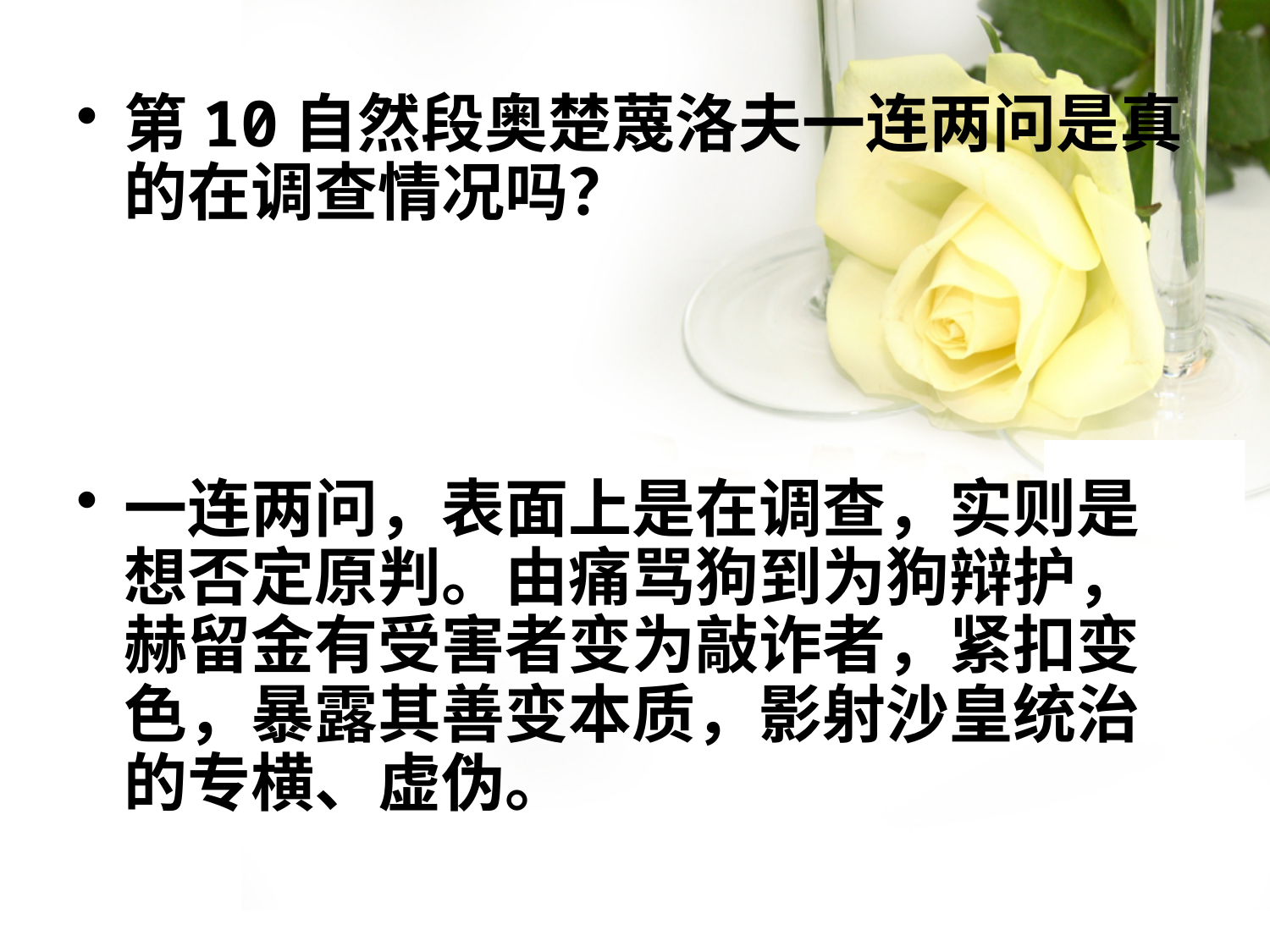

第10自然段奥楚蔑洛夫一连两问是真的在调查情况吗？

一连两问，表面上是在调查，实则是想否定原判。由痛骂狗到为狗辩护，赫留金有受害者变为敲诈者，紧扣变色，暴露其善变本质，影射沙皇统治的专横、虚伪。